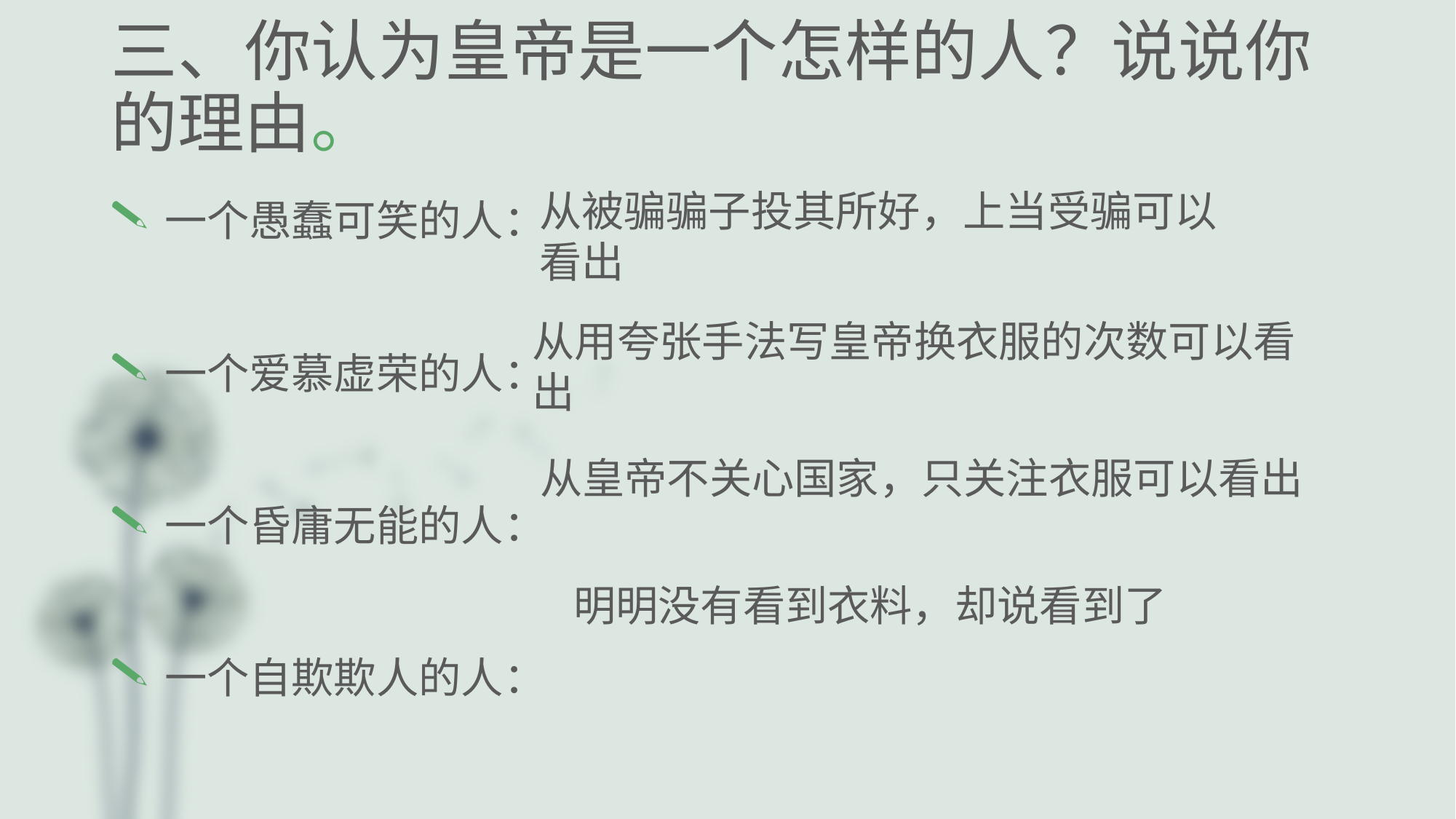

# 三、你认为皇帝是一个怎样的人？说说你的理由。
一个愚蠢可笑的人：

一个爱慕虚荣的人：

一个昏庸无能的人：

一个自欺欺人的人：

从被骗骗子投其所好，上当受骗可以看出
从用夸张手法写皇帝换衣服的次数可以看出
从皇帝不关心国家，只关注衣服可以看出
明明没有看到衣料，却说看到了